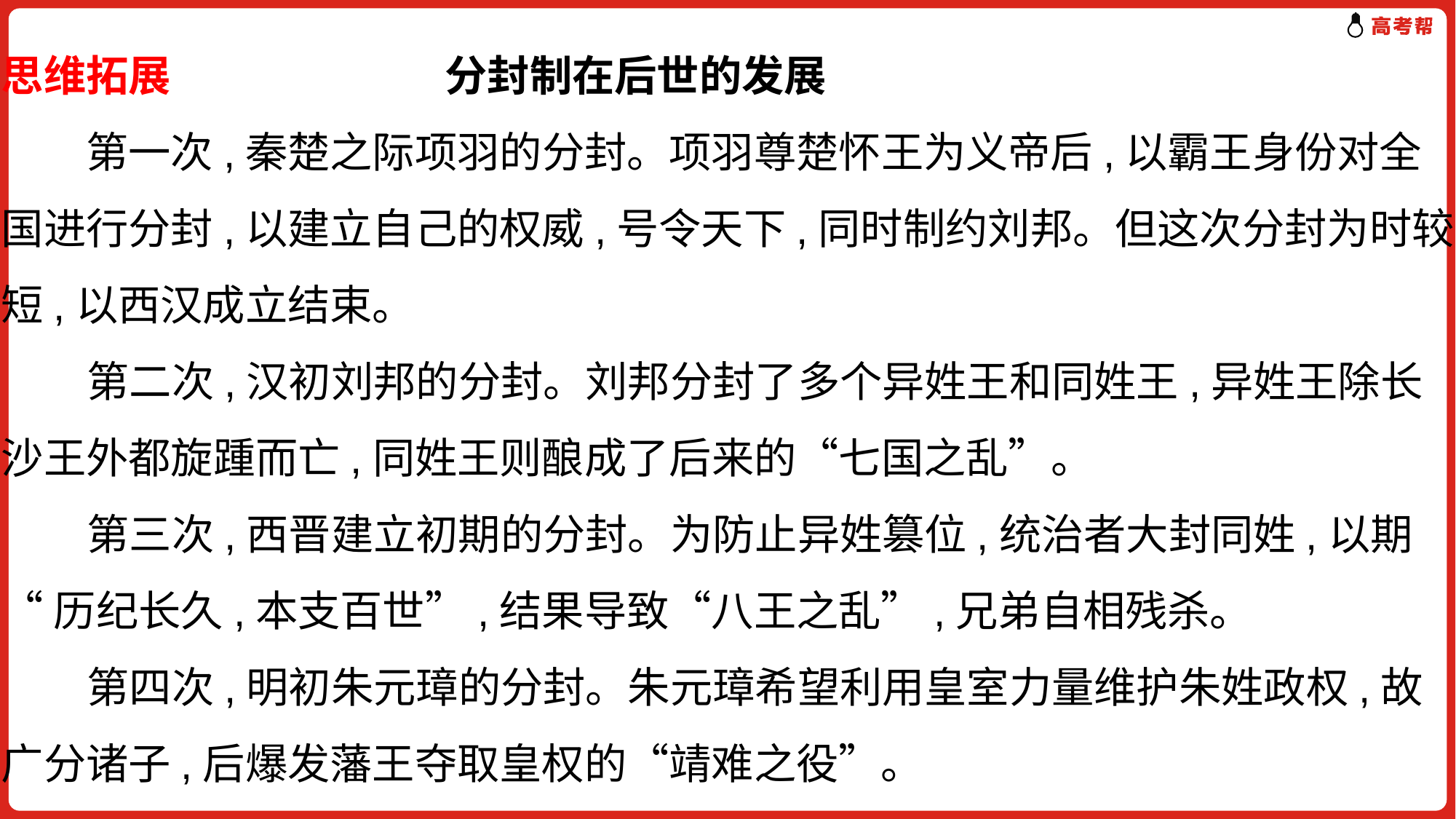

思维拓展                             分封制在后世的发展
　　第一次,秦楚之际项羽的分封。项羽尊楚怀王为义帝后,以霸王身份对全
国进行分封,以建立自己的权威,号令天下,同时制约刘邦。但这次分封为时较
短,以西汉成立结束。
        第二次,汉初刘邦的分封。刘邦分封了多个异姓王和同姓王,异姓王除长
沙王外都旋踵而亡,同姓王则酿成了后来的“七国之乱”。
        第三次,西晋建立初期的分封。为防止异姓篡位,统治者大封同姓,以期
“历纪长久,本支百世”,结果导致“八王之乱”,兄弟自相残杀。
        第四次,明初朱元璋的分封。朱元璋希望利用皇室力量维护朱姓政权,故
广分诸子,后爆发藩王夺取皇权的“靖难之役”。